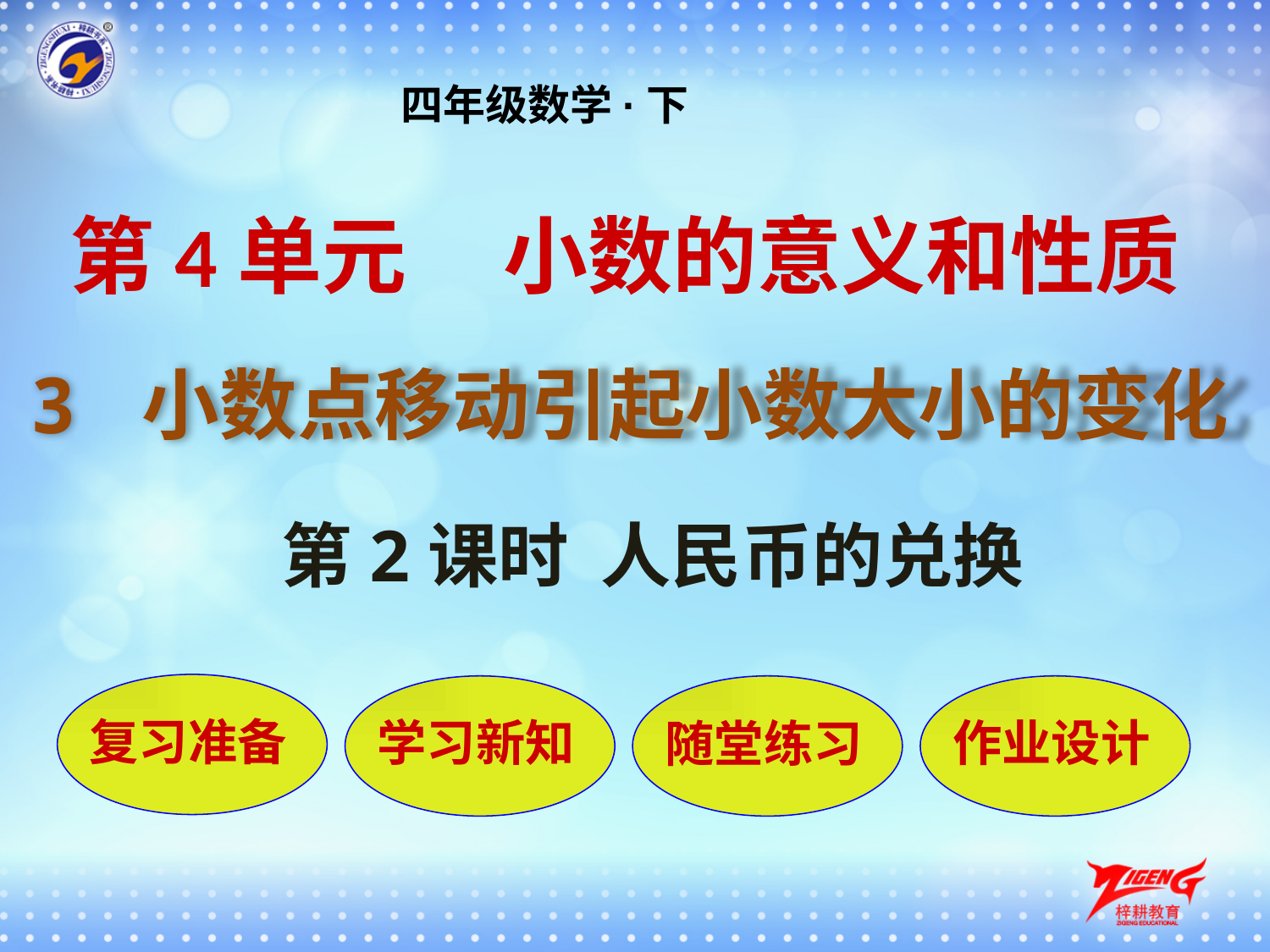

四年级数学·下
第4单元     小数的意义和性质
3 小数点移动引起小数大小的变化
第2课时  人民币的兑换

复习准备

学习新知

随堂练习

作业设计